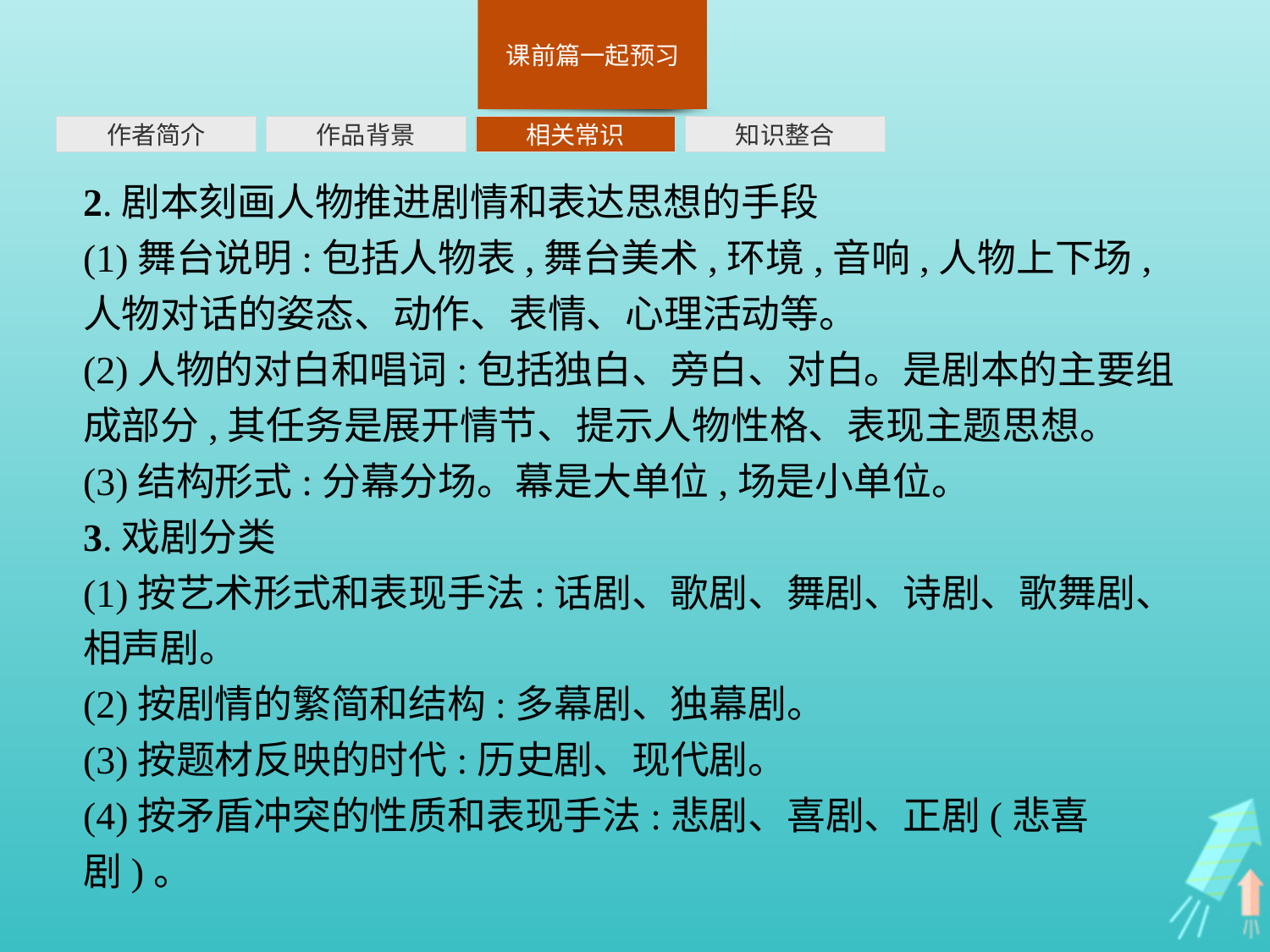

作者简介
作品背景
相关常识
知识整合
2.剧本刻画人物推进剧情和表达思想的手段
(1)舞台说明:包括人物表,舞台美术,环境,音响,人物上下场,人物对话的姿态、动作、表情、心理活动等。
(2)人物的对白和唱词:包括独白、旁白、对白。是剧本的主要组成部分,其任务是展开情节、提示人物性格、表现主题思想。
(3)结构形式:分幕分场。幕是大单位,场是小单位。
3.戏剧分类
(1)按艺术形式和表现手法:话剧、歌剧、舞剧、诗剧、歌舞剧、相声剧。
(2)按剧情的繁简和结构:多幕剧、独幕剧。
(3)按题材反映的时代:历史剧、现代剧。
(4)按矛盾冲突的性质和表现手法:悲剧、喜剧、正剧(悲喜剧)。